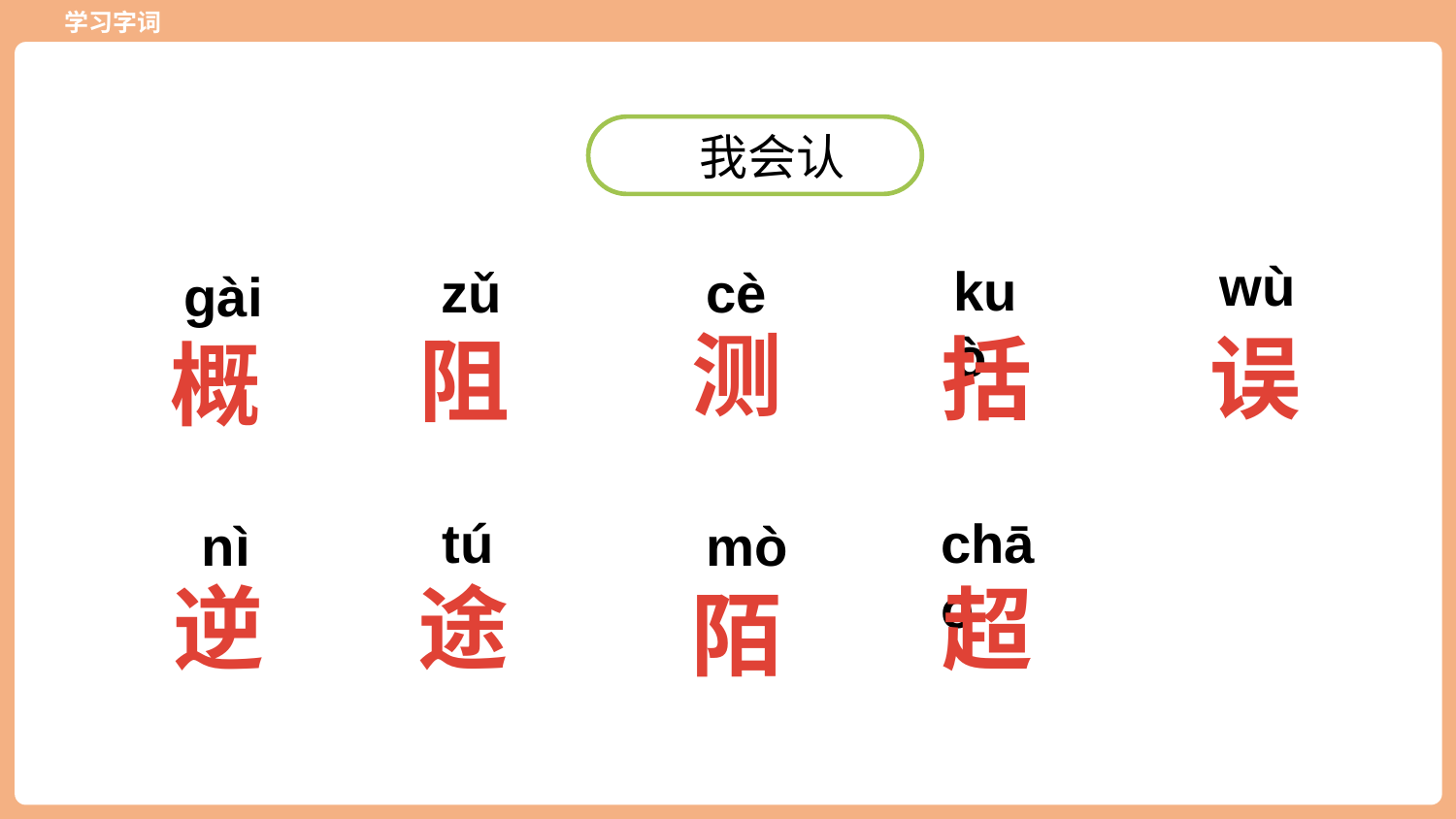

我会认
wù
kuò
zǔ
cè
gài
测
误
括
阻
概
tú
chāo
mò
nì
逆
途
超
陌